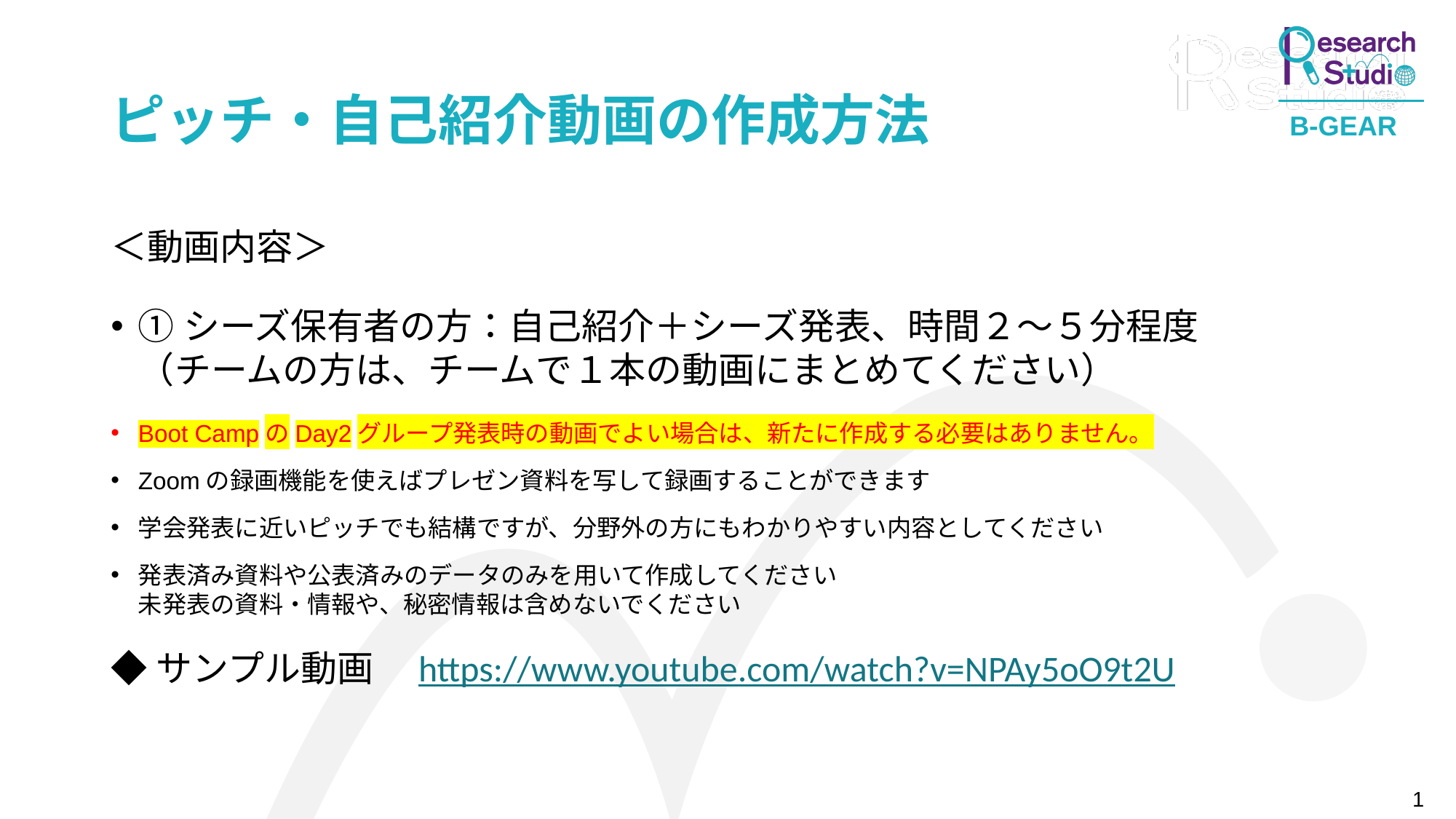

# ピッチ・自己紹介動画の作成方法
＜動画内容＞
①シーズ保有者の方：自己紹介＋シーズ発表、時間２～５分程度
（チームの方は、チームで１本の動画にまとめてください）
Boot CampのDay2グループ発表時の動画でよい場合は、新たに作成する必要はありません。
Zoomの録画機能を使えばプレゼン資料を写して録画することができます
学会発表に近いピッチでも結構ですが、分野外の方にもわかりやすい内容としてください
発表済み資料や公表済みのデータのみを用いて作成してください
未発表の資料・情報や、秘密情報は含めないでください
◆サンプル動画　https://www.youtube.com/watch?v=NPAy5oO9t2U

1